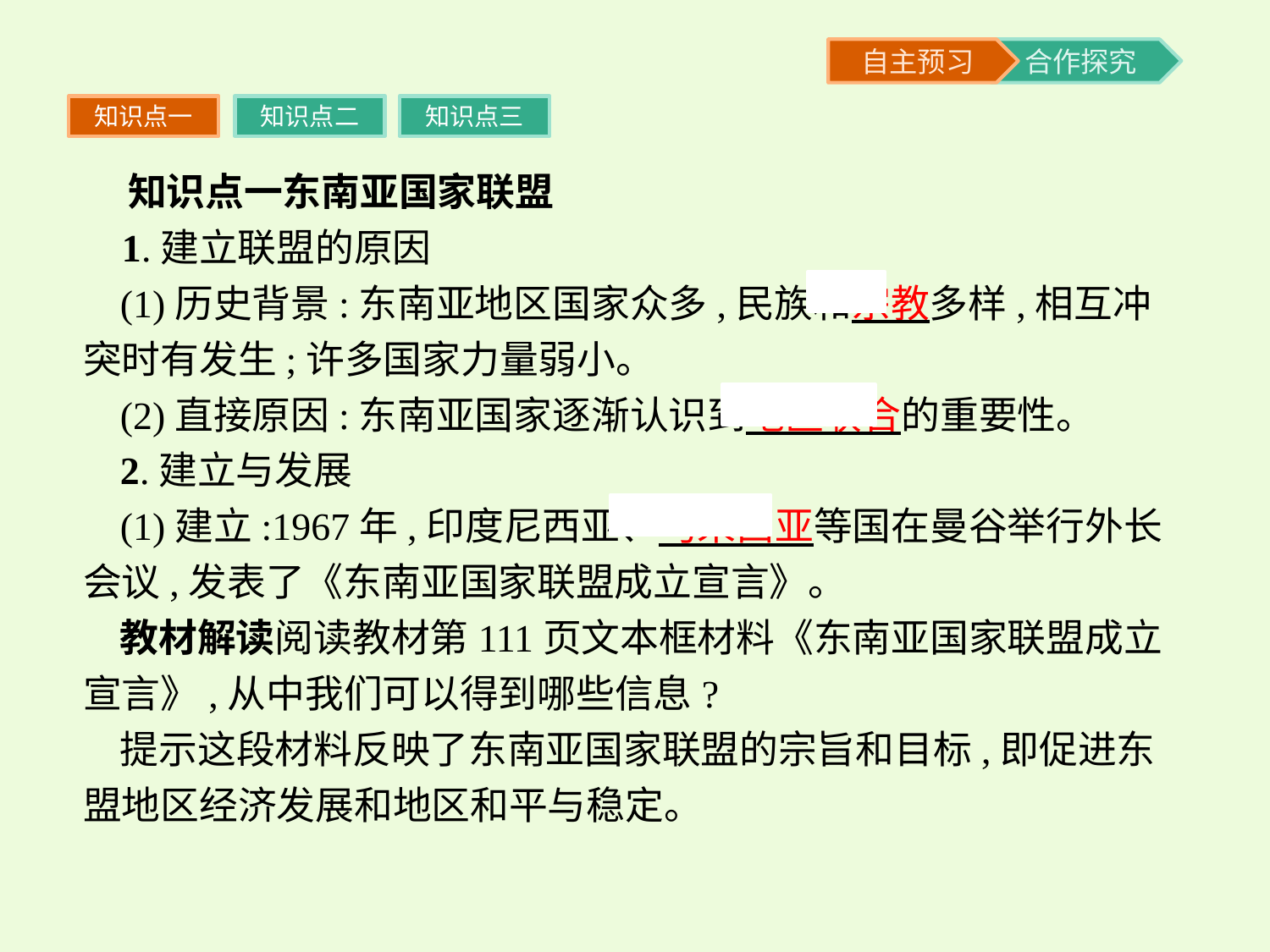

知识点一
知识点二
知识点三
    知识点一东南亚国家联盟
    1.建立联盟的原因
(1)历史背景:东南亚地区国家众多,民族和宗教多样,相互冲突时有发生;许多国家力量弱小。
(2)直接原因:东南亚国家逐渐认识到地区联合的重要性。
2.建立与发展
(1)建立:1967年,印度尼西亚、马来西亚等国在曼谷举行外长会议,发表了《东南亚国家联盟成立宣言》。
教材解读阅读教材第111页文本框材料《东南亚国家联盟成立宣言》,从中我们可以得到哪些信息?
提示这段材料反映了东南亚国家联盟的宗旨和目标,即促进东盟地区经济发展和地区和平与稳定。